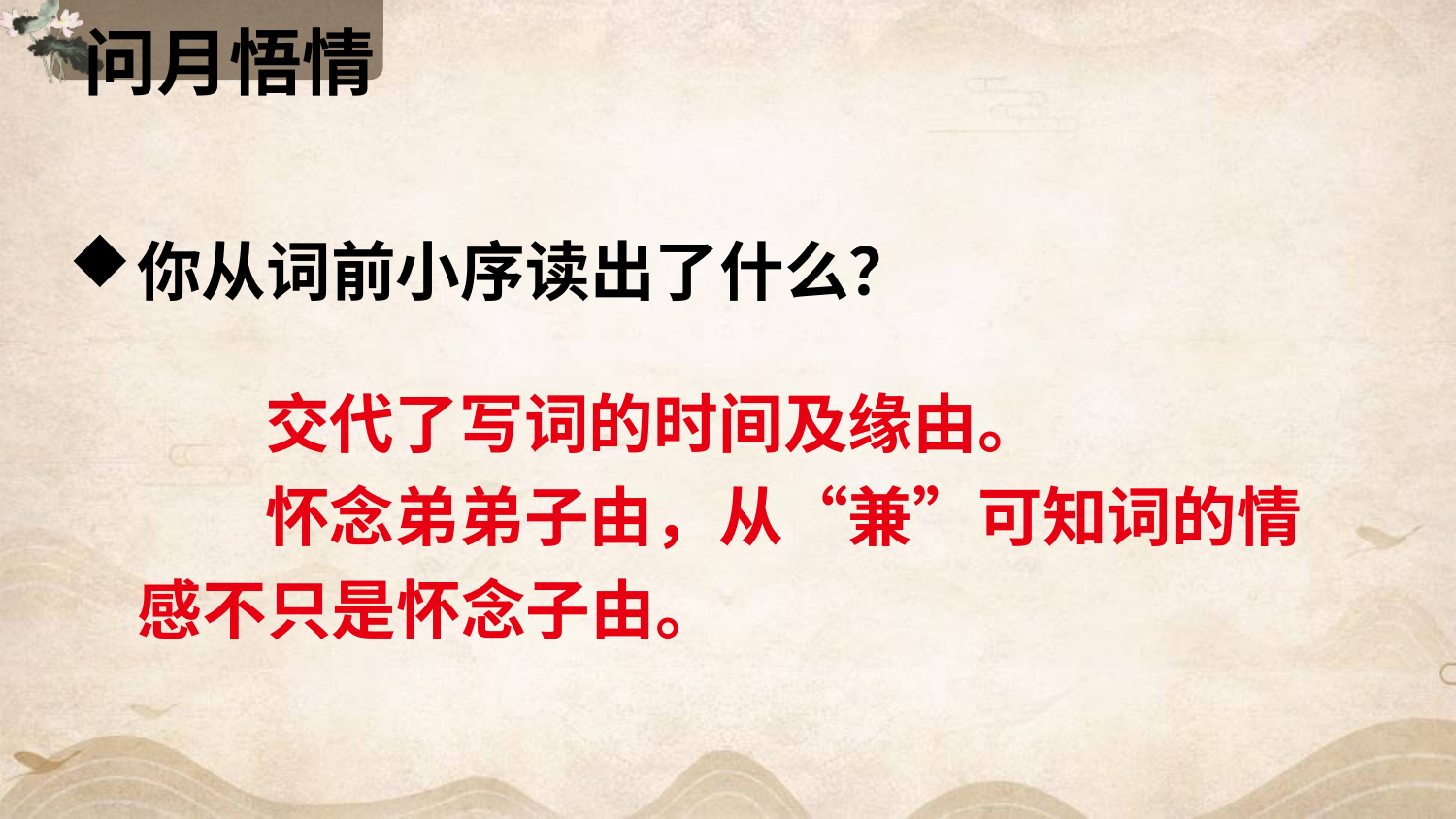

问月悟情
你从词前小序读出了什么？
交代了写词的时间及缘由。
怀念弟弟子由，从“兼”可知词的情感不只是怀念子由。